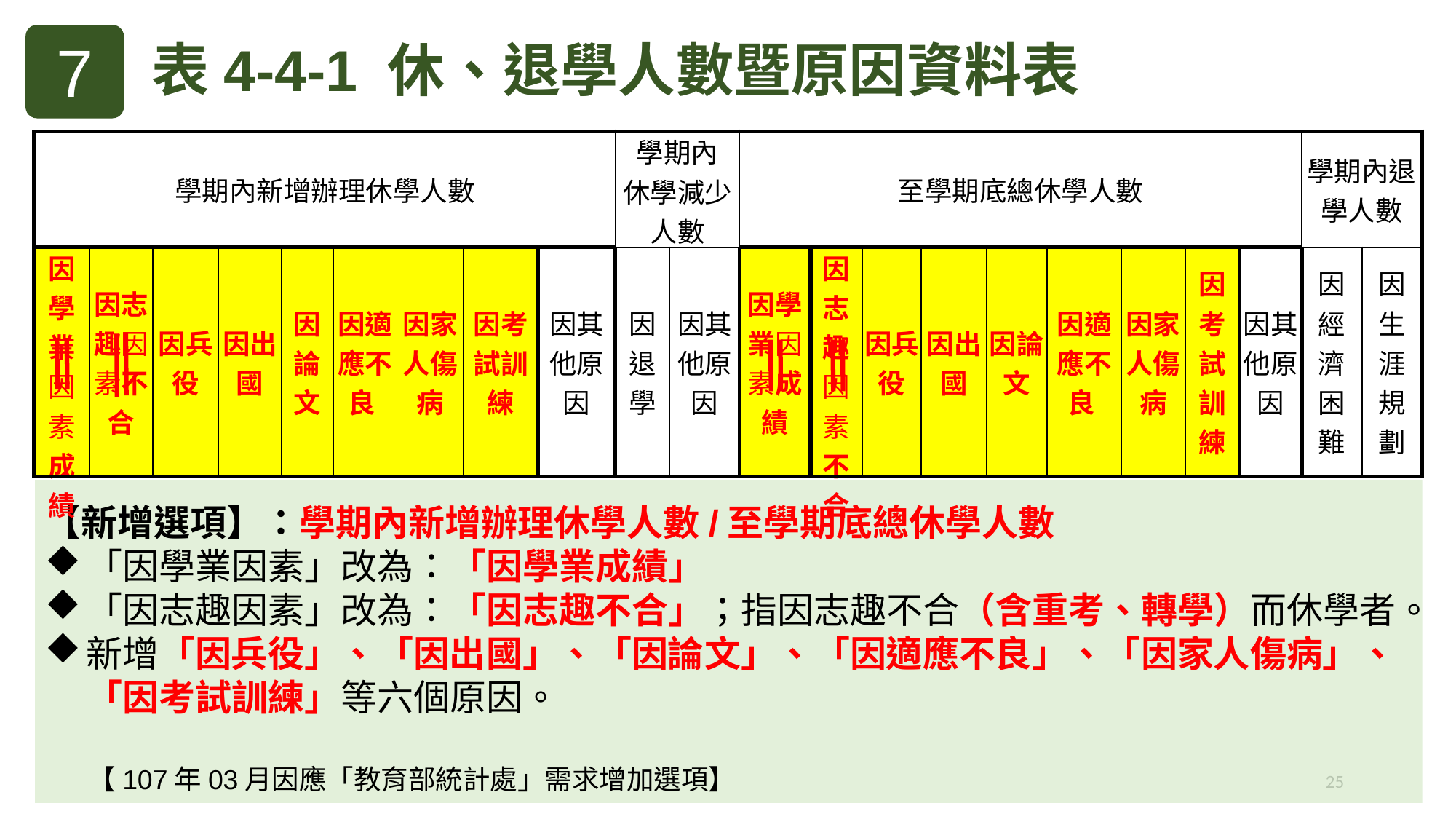

7

表4-4-1 休、退學人數暨原因資料表
| 學期內新增辦理休學人數 |  |  |  |  |  |  |  |  | 學期內 休學減少人數 |  | 至學期底總休學人數 |  |  |  |  |  |  |  |  | 學期內退學人數 |  |
| --- | --- | --- | --- | --- | --- | --- | --- | --- | --- | --- | --- | --- | --- | --- | --- | --- | --- | --- | --- | --- | --- |
| 因學業因素成績 | 因志趣因素不合 | 因兵役 | 因出國 | 因論文 | 因適應不良 | 因家人傷病 | 因考試訓練 | 因其他原因 | 因退學 | 因其他原因 | 因學業因素成績 | 因志趣因素不合 | 因兵役 | 因出國 | 因論文 | 因適應不良 | 因家人傷病 | 因考試訓練 | 因其他原因 | 因經濟困難 | 因生涯規劃 |

【新增選項】：學期內新增辦理休學人數/至學期底總休學人數
「因學業因素」改為：「因學業成績」
「因志趣因素」改為：「因志趣不合」；指因志趣不合（含重考、轉學）而休學者。
新增「因兵役」、「因出國」、「因論文」、「因適應不良」、「因家人傷病」、「因考試訓練」等六個原因。

      【107年03月因應「教育部統計處」需求增加選項】

25